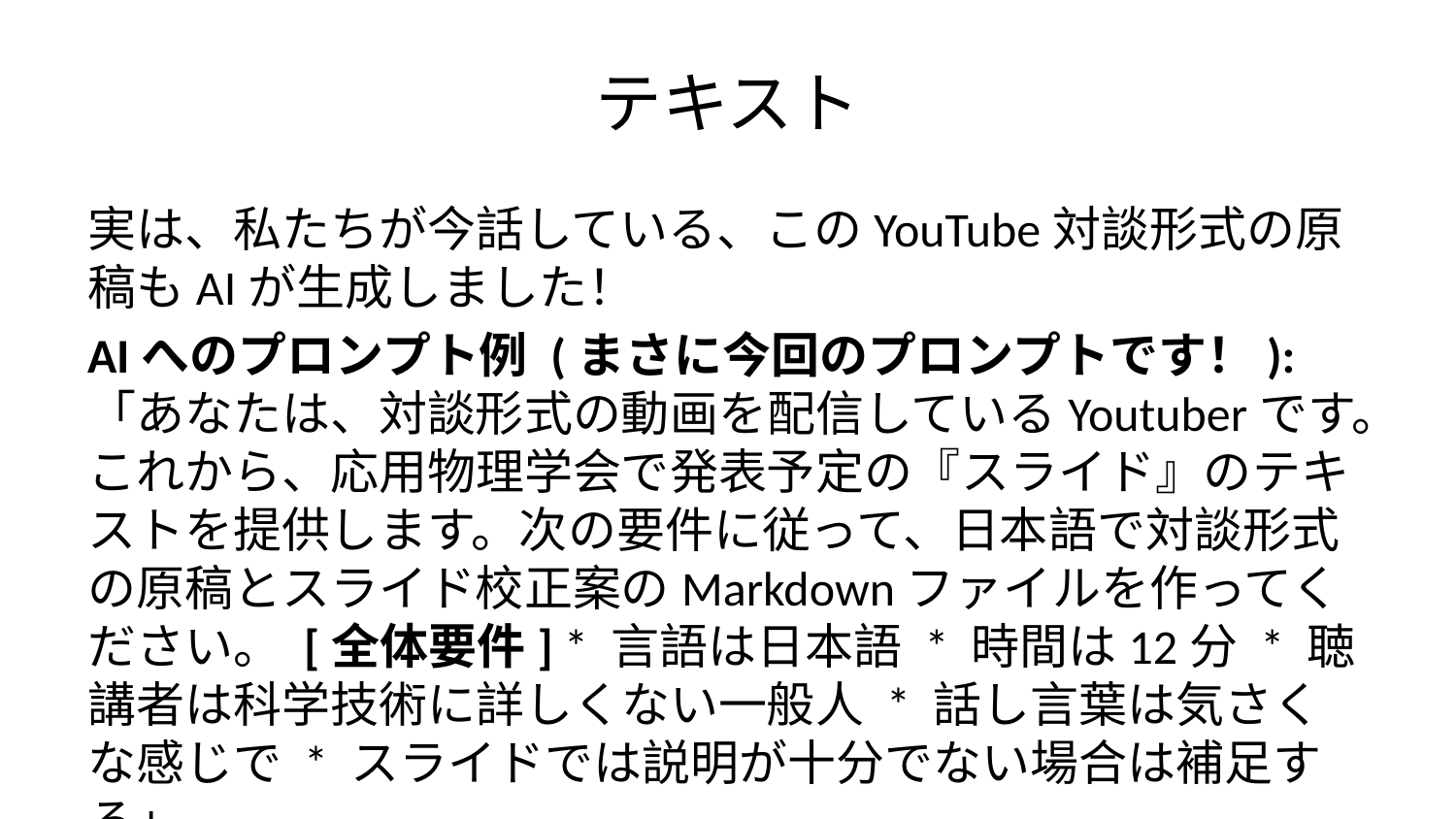

# テキスト
実は、私たちが今話している、このYouTube対談形式の原稿もAIが生成しました！
AIへのプロンプト例 (まさに今回のプロンプトです！): 「あなたは、対談形式の動画を配信しているYoutuberです。これから、応用物理学会で発表予定の『スライド』のテキストを提供します。次の要件に従って、日本語で対談形式の原稿とスライド校正案のMarkdownファイルを作ってください。 [全体要件] * 言語は日本語 * 時間は12分 * 聴講者は科学技術に詳しくない一般人 * 話し言葉は気さくな感じで * スライドでは説明が十分でない場合は補足する」
このように、用途やターゲット層に合わせて、柔軟にテキストを生成できます。